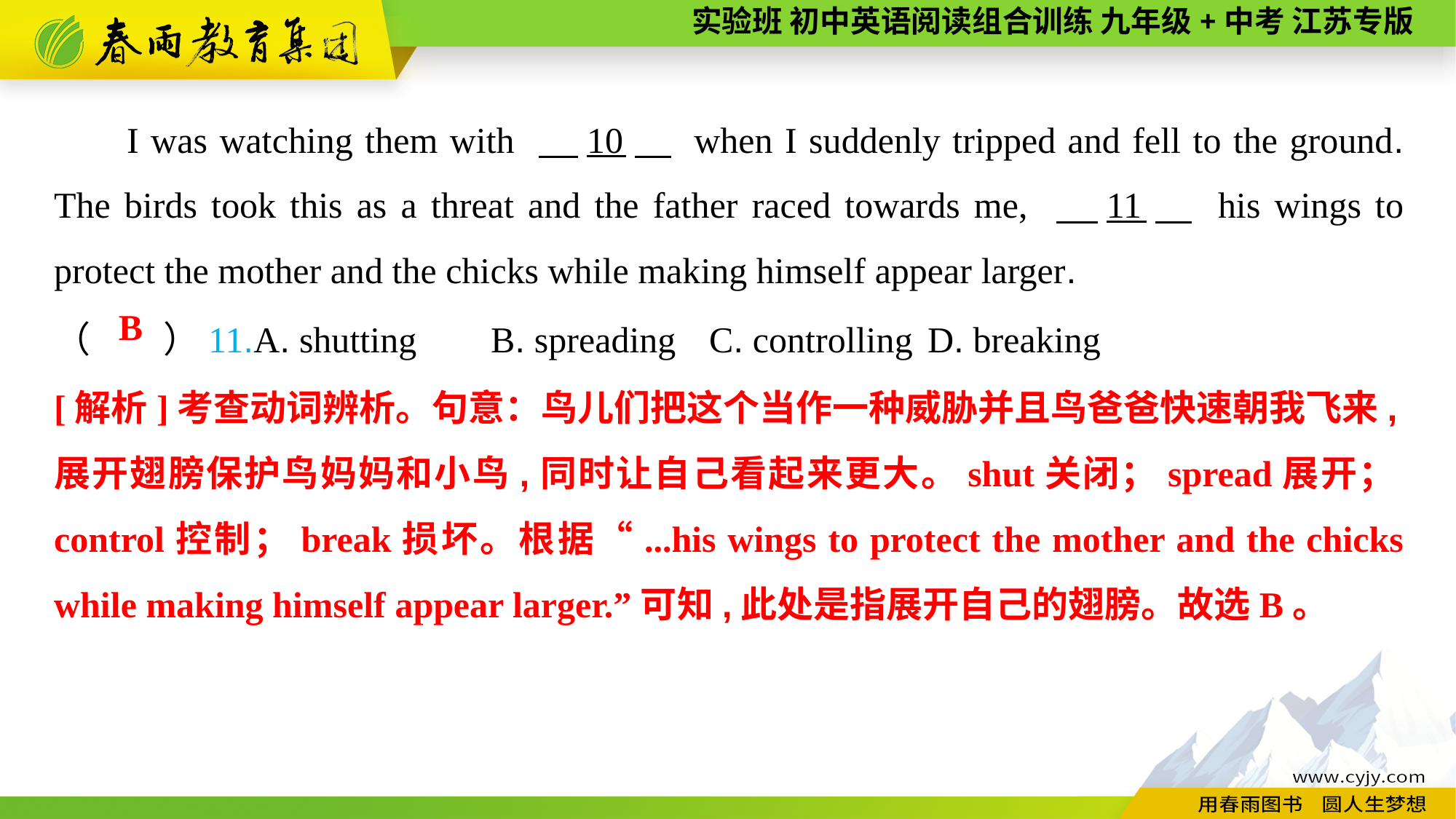

I was watching them with 　10　 when I suddenly tripped and fell to the ground. The birds took this as a threat and the father raced towards me, 　11　 his wings to protect the mother and the chicks while making himself appear larger.
（　　）11.A. shutting	B. spreading	C. controlling	D. breaking
B
[解析]考查动词辨析。句意：鸟儿们把这个当作一种威胁并且鸟爸爸快速朝我飞来,展开翅膀保护鸟妈妈和小鸟,同时让自己看起来更大。shut关闭；spread展开；control控制；break损坏。根据“...his wings to protect the mother and the chicks while making himself appear larger.”可知,此处是指展开自己的翅膀。故选B。